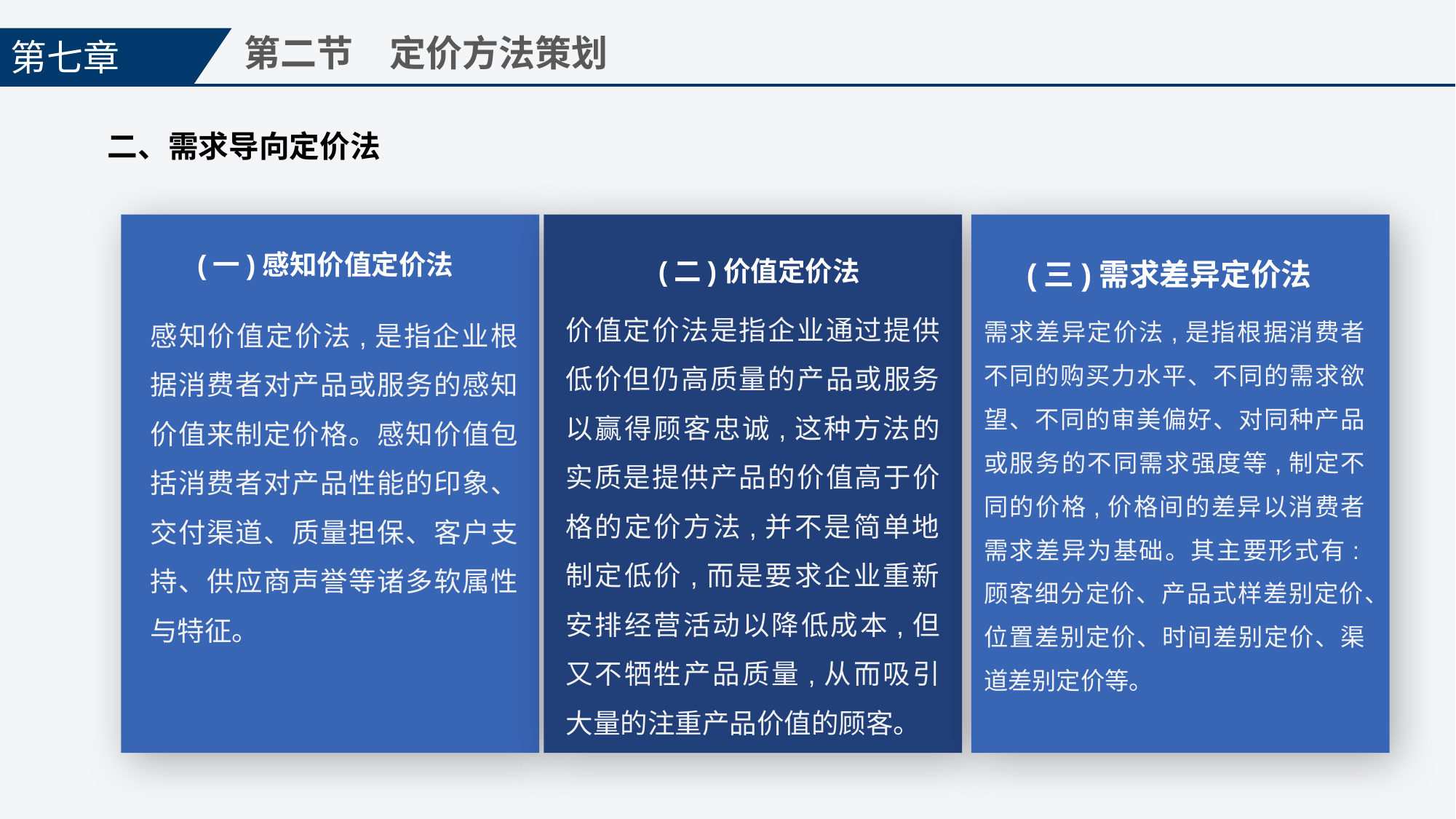

第七章
第二节　定价方法策划
二、需求导向定价法

(一)感知价值定价法
(二)价值定价法
(三)需求差异定价法
价值定价法是指企业通过提供低价但仍高质量的产品或服务以赢得顾客忠诚,这种方法的实质是提供产品的价值高于价格的定价方法,并不是简单地制定低价,而是要求企业重新安排经营活动以降低成本,但又不牺牲产品质量,从而吸引大量的注重产品价值的顾客。
感知价值定价法,是指企业根据消费者对产品或服务的感知价值来制定价格。感知价值包括消费者对产品性能的印象、交付渠道、质量担保、客户支持、供应商声誉等诸多软属性与特征。
需求差异定价法,是指根据消费者不同的购买力水平、不同的需求欲望、不同的审美偏好、对同种产品或服务的不同需求强度等,制定不同的价格,价格间的差异以消费者需求差异为基础。其主要形式有:顾客细分定价、产品式样差别定价、位置差别定价、时间差别定价、渠道差别定价等。